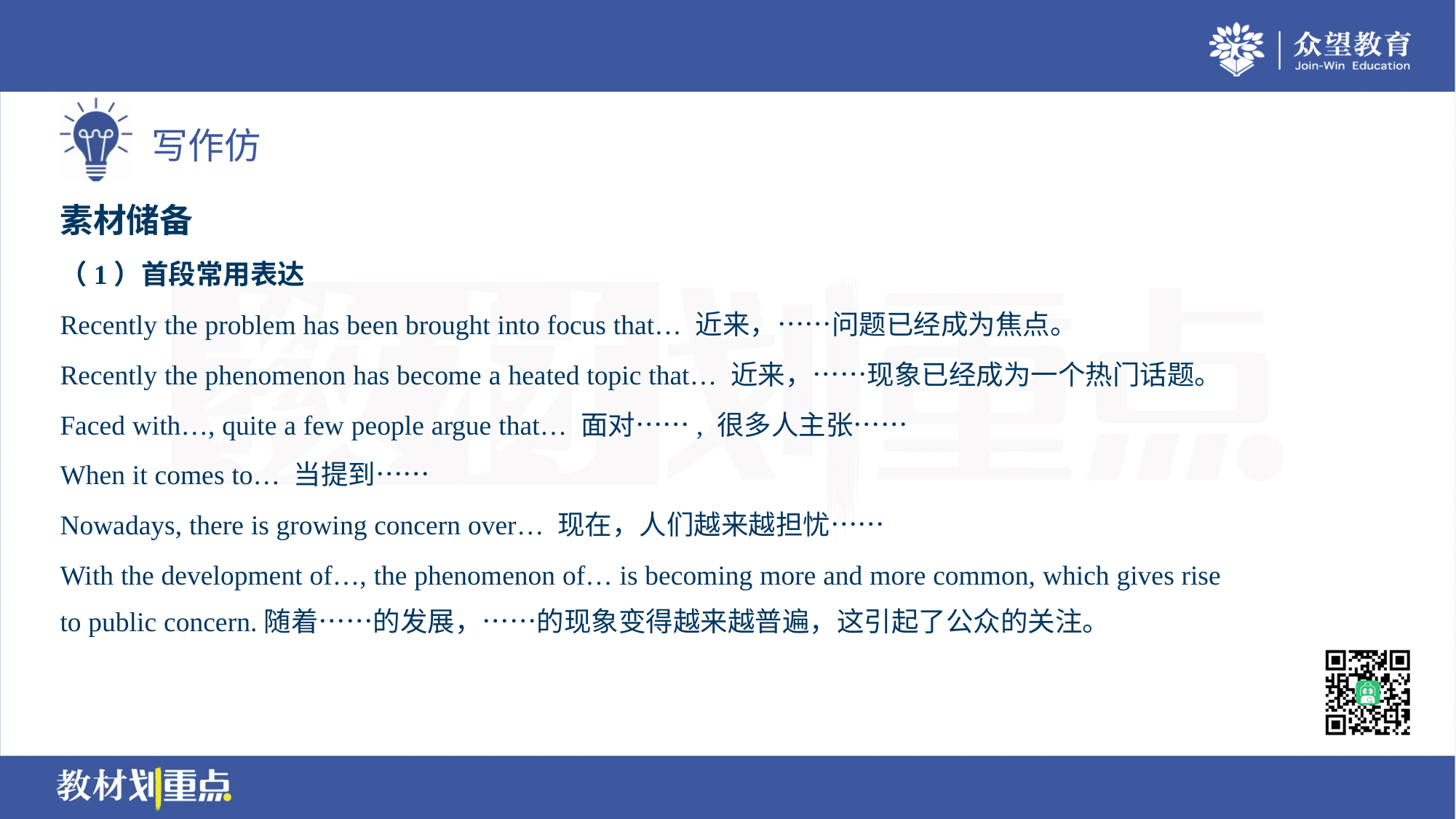

素材储备
（1）首段常用表达
Recently the problem has been brought into focus that… 近来，……问题已经成为焦点。
Recently the phenomenon has become a heated topic that… 近来，……现象已经成为一个热门话题。
Faced with…, quite a few people argue that… 面对……, 很多人主张……
When it comes to… 当提到……
Nowadays, there is growing concern over… 现在，人们越来越担忧……
With the development of…, the phenomenon of… is becoming more and more common, which gives rise
to public concern.随着……的发展，……的现象变得越来越普遍，这引起了公众的关注。